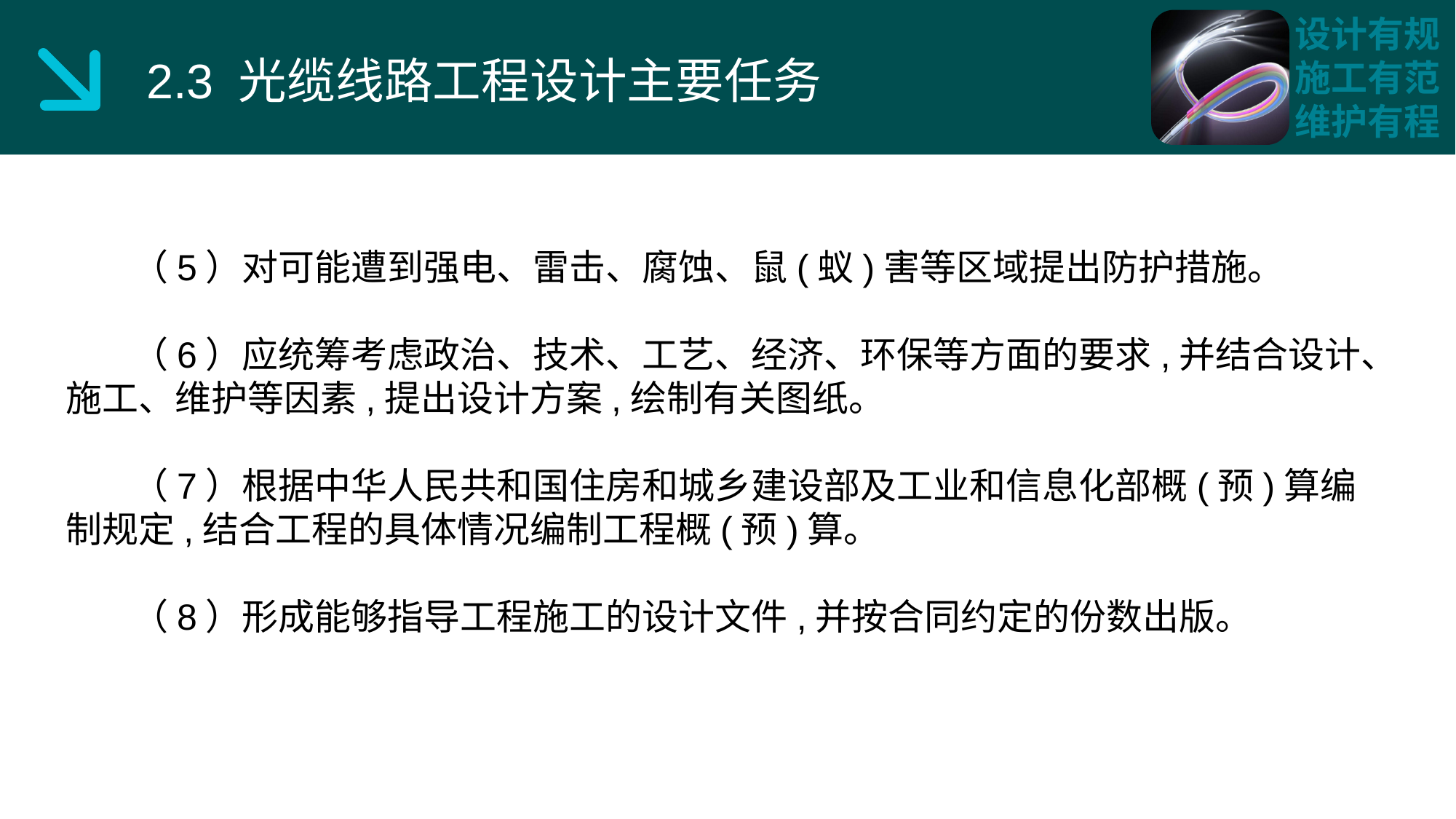

2.3 光缆线路工程设计主要任务

       （5）对可能遭到强电、雷击、腐蚀、鼠(蚁)害等区域提出防护措施。

       （6）应统筹考虑政治、技术、工艺、经济、环保等方面的要求,并结合设计、施工、维护等因素,提出设计方案,绘制有关图纸。

       （7）根据中华人民共和国住房和城乡建设部及工业和信息化部概(预)算编制规定,结合工程的具体情况编制工程概(预)算。

       （8）形成能够指导工程施工的设计文件,并按合同约定的份数出版。